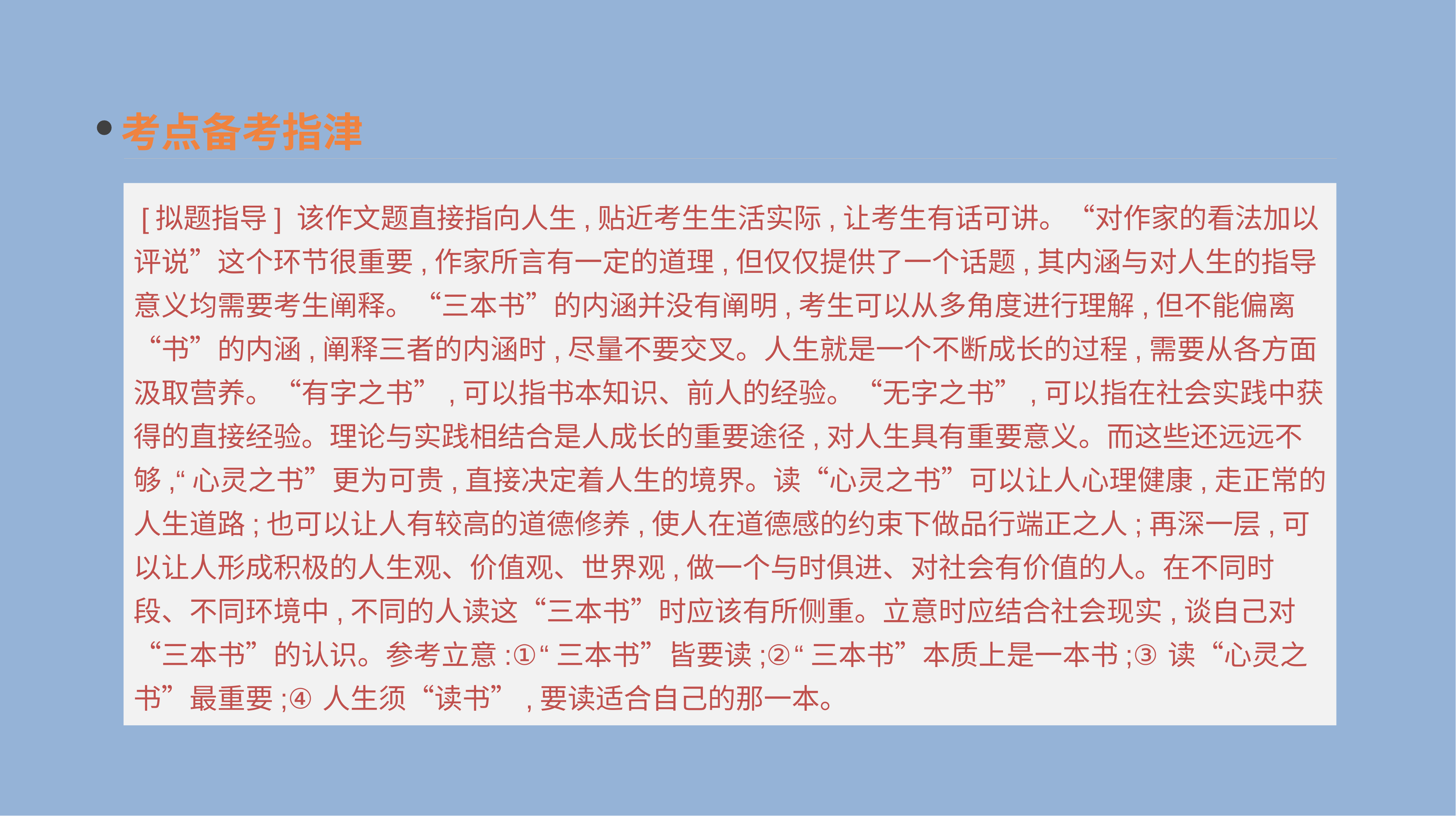

考点备考指津

 [拟题指导] 该作文题直接指向人生,贴近考生生活实际,让考生有话可讲。“对作家的看法加以评说”这个环节很重要,作家所言有一定的道理,但仅仅提供了一个话题,其内涵与对人生的指导意义均需要考生阐释。“三本书”的内涵并没有阐明,考生可以从多角度进行理解,但不能偏离“书”的内涵,阐释三者的内涵时,尽量不要交叉。人生就是一个不断成长的过程,需要从各方面汲取营养。“有字之书”,可以指书本知识、前人的经验。“无字之书”,可以指在社会实践中获得的直接经验。理论与实践相结合是人成长的重要途径,对人生具有重要意义。而这些还远远不够,“心灵之书”更为可贵,直接决定着人生的境界。读“心灵之书”可以让人心理健康,走正常的人生道路;也可以让人有较高的道德修养,使人在道德感的约束下做品行端正之人;再深一层,可以让人形成积极的人生观、价值观、世界观,做一个与时俱进、对社会有价值的人。在不同时段、不同环境中,不同的人读这“三本书”时应该有所侧重。立意时应结合社会现实,谈自己对“三本书”的认识。参考立意:①“三本书”皆要读;②“三本书”本质上是一本书;③读“心灵之书”最重要;④人生须“读书”,要读适合自己的那一本。